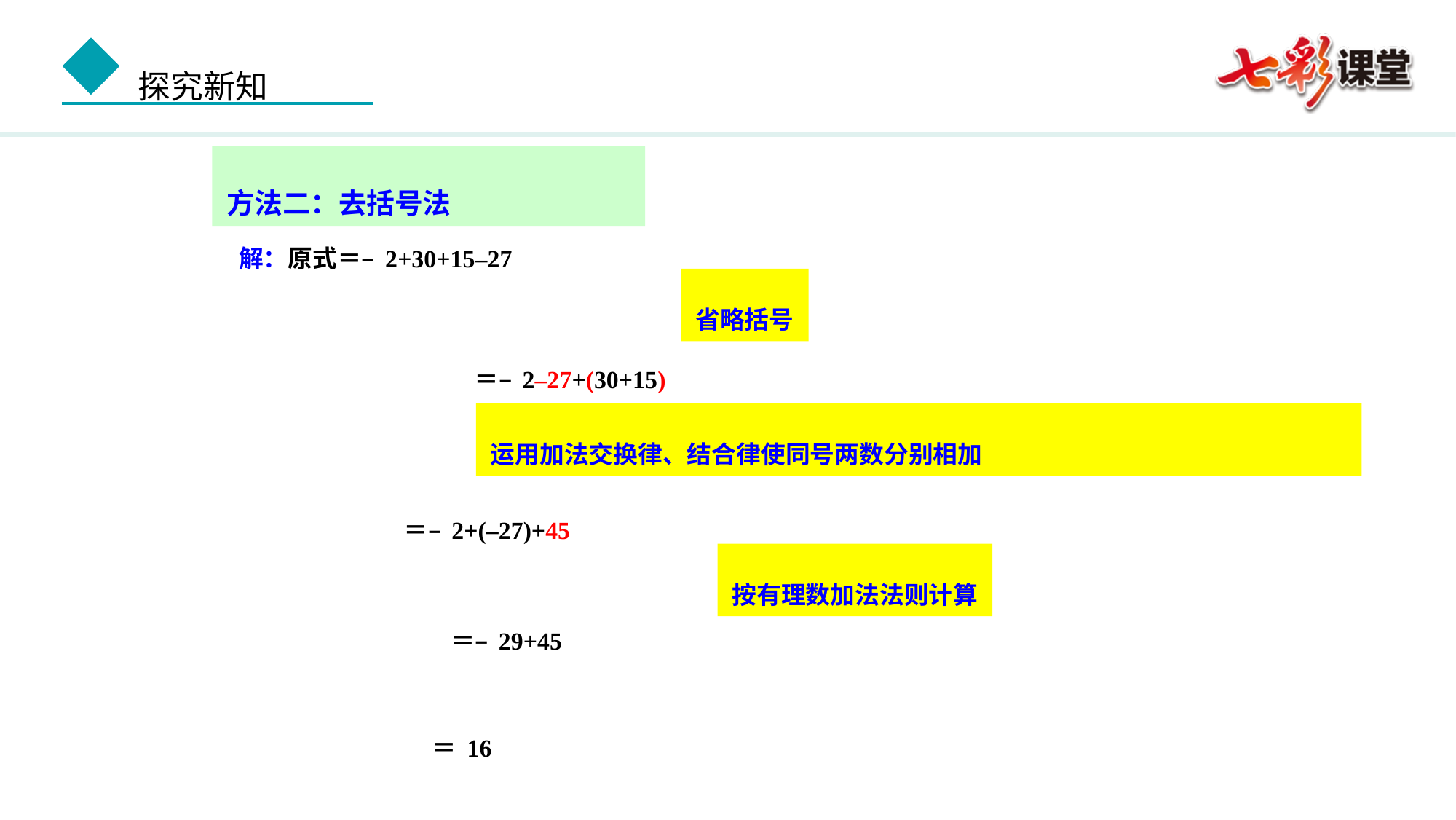

方法二：去括号法
解：原式＝–2+30+15–27
省略括号
 ＝–2–27+(30+15)
运用加法交换律、结合律使同号两数分别相加
    ＝–2+(–27)+45
按有理数加法法则计算
＝–29+45
＝16